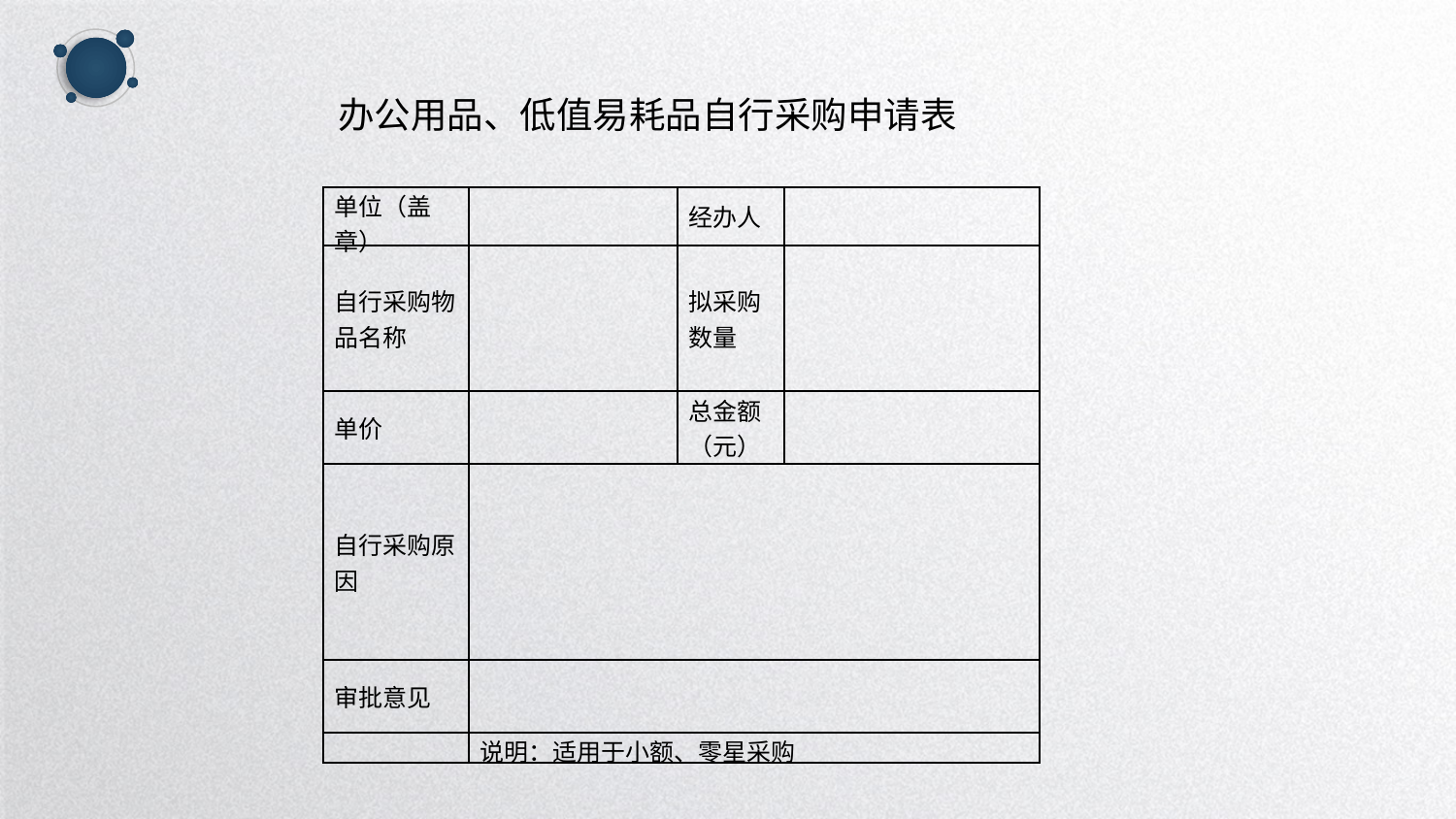

办公用品、低值易耗品自行采购申请表
| 单位（盖章） |  | 经办人 |  |
| --- | --- | --- | --- |
| 自行采购物品名称 |  | 拟采购数量 |  |
| 单价 |  | 总金额（元） |  |
| 自行采购原因 |  |  |  |
| 审批意见 |  |  |  |
|  | 说明：适用于小额、零星采购 |  |  |